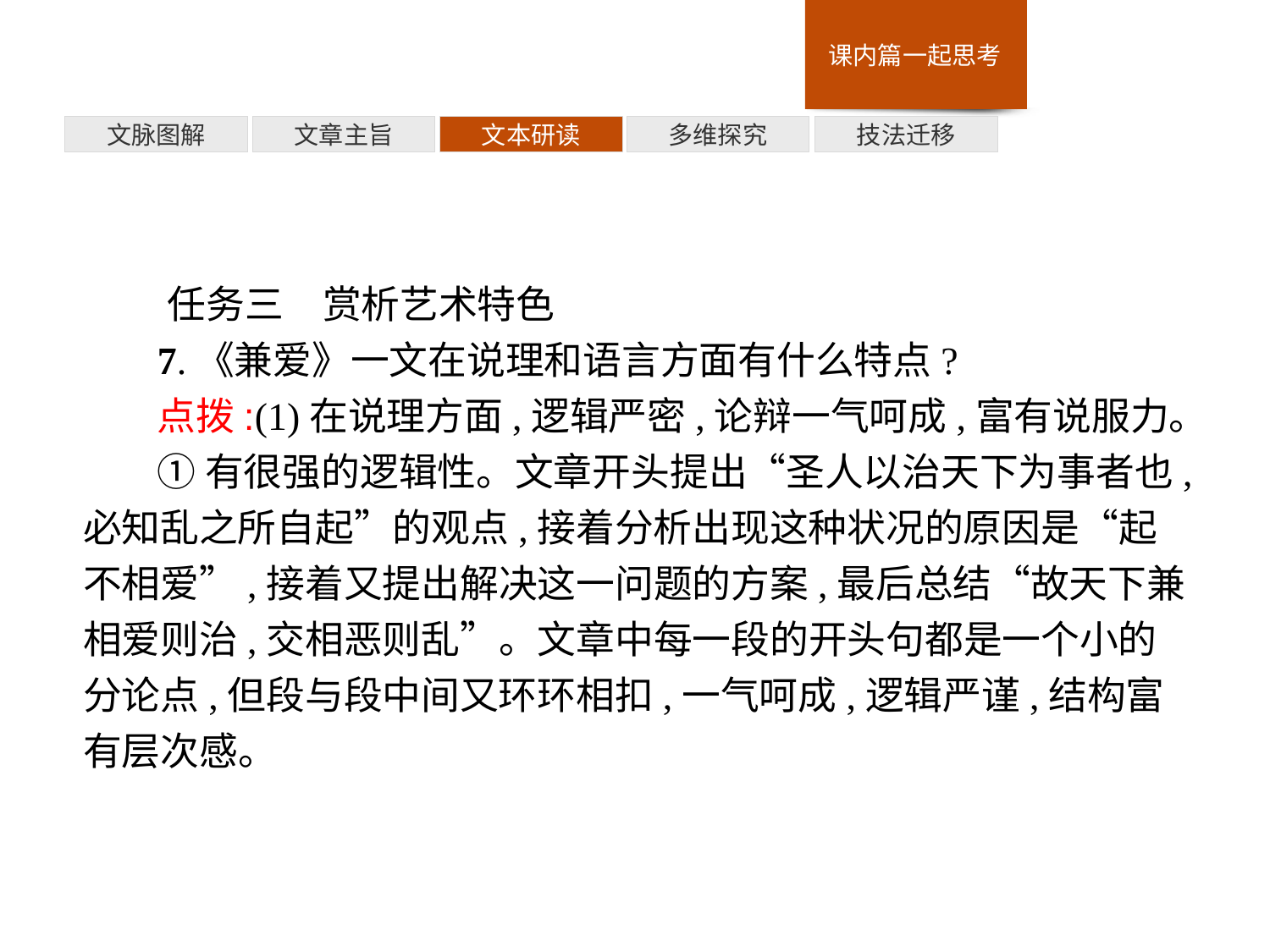

技法迁移
多维探究
文本研读
文章主旨
文脉图解
任务三　赏析艺术特色
7.《兼爱》一文在说理和语言方面有什么特点?
点拨:(1)在说理方面,逻辑严密,论辩一气呵成,富有说服力。
①有很强的逻辑性。文章开头提出“圣人以治天下为事者也,必知乱之所自起”的观点,接着分析出现这种状况的原因是“起不相爱”,接着又提出解决这一问题的方案,最后总结“故天下兼相爱则治,交相恶则乱”。文章中每一段的开头句都是一个小的分论点,但段与段中间又环环相扣,一气呵成,逻辑严谨,结构富有层次感。